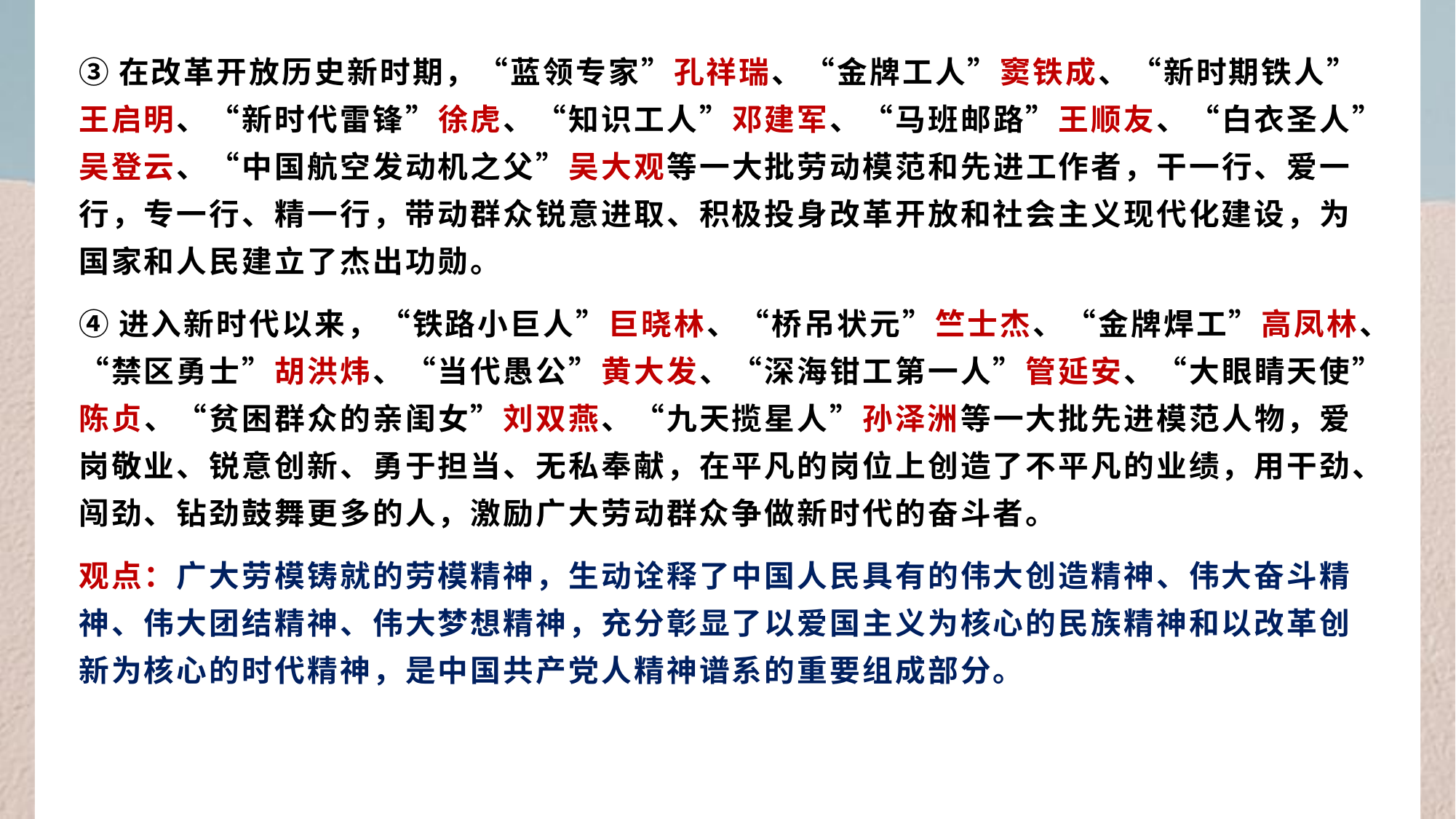

③在改革开放历史新时期，“蓝领专家”孔祥瑞、“金牌工人”窦铁成、“新时期铁人”王启明、“新时代雷锋”徐虎、“知识工人”邓建军、“马班邮路”王顺友、“白衣圣人”吴登云、“中国航空发动机之父”吴大观等一大批劳动模范和先进工作者，干一行、爱一行，专一行、精一行，带动群众锐意进取、积极投身改革开放和社会主义现代化建设，为国家和人民建立了杰出功勋。
④进入新时代以来，“铁路小巨人”巨晓林、“桥吊状元”竺士杰、“金牌焊工”高凤林、“禁区勇士”胡洪炜、“当代愚公”黄大发、“深海钳工第一人”管延安、“大眼睛天使”陈贞、“贫困群众的亲闺女”刘双燕、“九天揽星人”孙泽洲等一大批先进模范人物，爱岗敬业、锐意创新、勇于担当、无私奉献，在平凡的岗位上创造了不平凡的业绩，用干劲、闯劲、钻劲鼓舞更多的人，激励广大劳动群众争做新时代的奋斗者。
观点：广大劳模铸就的劳模精神，生动诠释了中国人民具有的伟大创造精神、伟大奋斗精神、伟大团结精神、伟大梦想精神，充分彰显了以爱国主义为核心的民族精神和以改革创新为核心的时代精神，是中国共产党人精神谱系的重要组成部分。